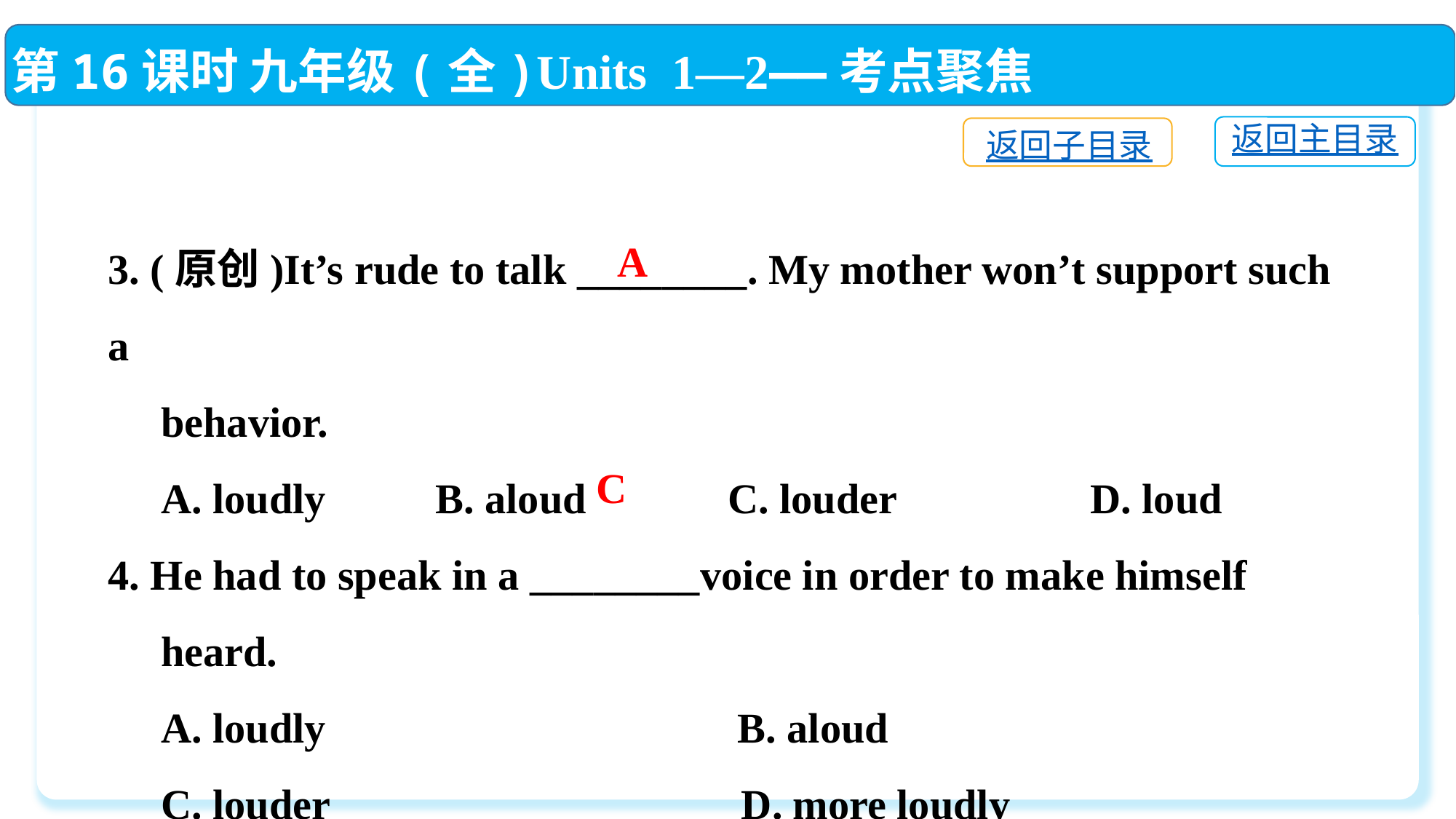

第16课时 九年级(全)Units  1—2——考点聚焦

返回主目录

返回子目录
3. (原创)It’s rude to talk ________. My mother won’t support such a
     behavior.
     A. loudly  	B. aloud	       C. louder         	D. loud
4. He had to speak in a ________voice in order to make himself
     heard.
     A. loudly	                                       B. aloud
     C. louder	                             D. more loudly

A
C